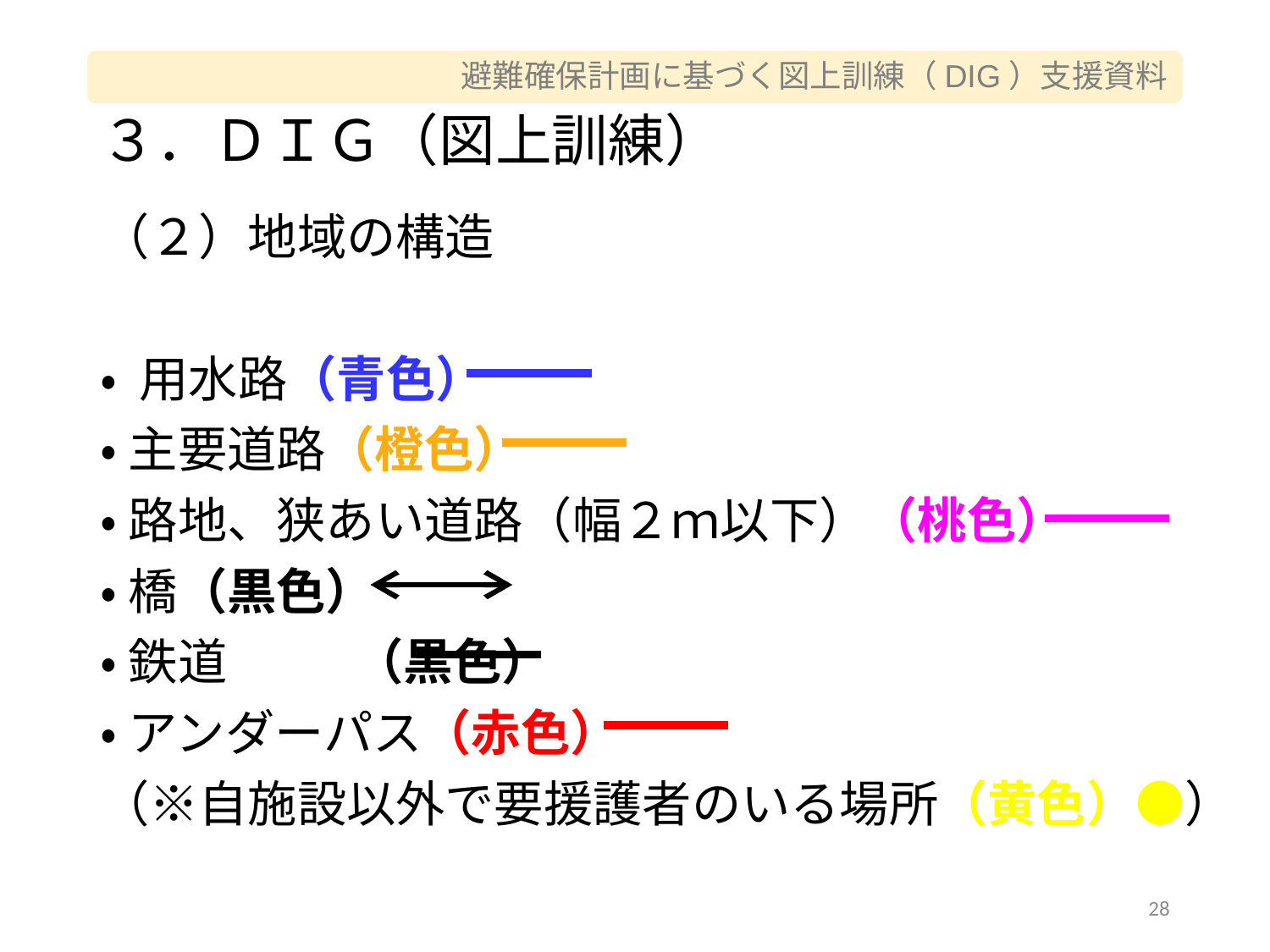

# ３．ＤＩＧ（図上訓練）
（２）地域の構造

• 用水路（青色）
•主要道路（橙色）
•路地、狭あい道路（幅２ｍ以下）（桃色）
•橋（黒色）
•鉄道	（黒色）
•アンダーパス（赤色）
（※自施設以外で要援護者のいる場所（黄色）●）
28